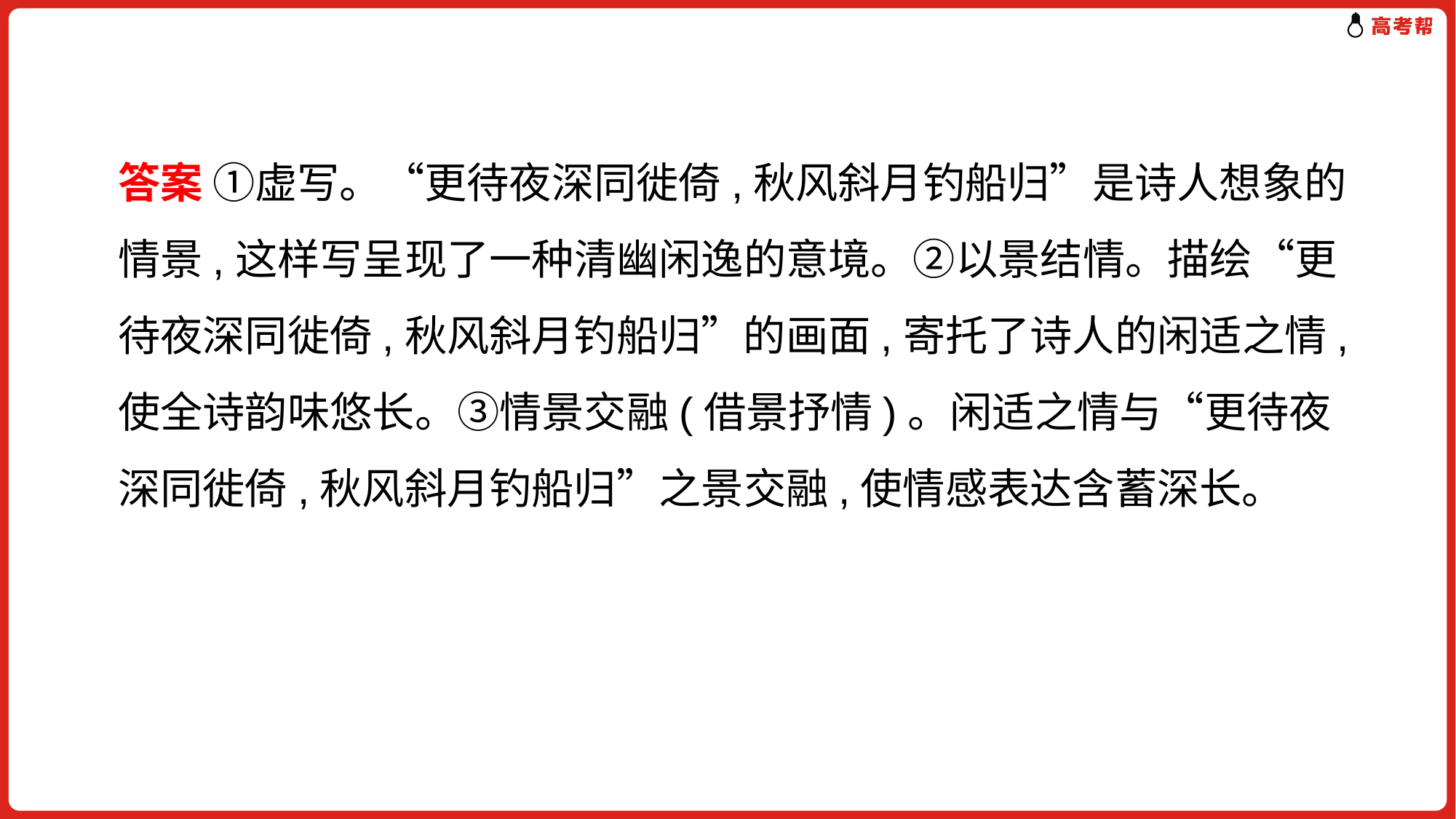

答案 ①虚写。“更待夜深同徙倚,秋风斜月钓船归”是诗人想象的情景,这样写呈现了一种清幽闲逸的意境。②以景结情。描绘“更待夜深同徙倚,秋风斜月钓船归”的画面,寄托了诗人的闲适之情,使全诗韵味悠长。③情景交融(借景抒情)。闲适之情与“更待夜深同徙倚,秋风斜月钓船归”之景交融,使情感表达含蓄深长。